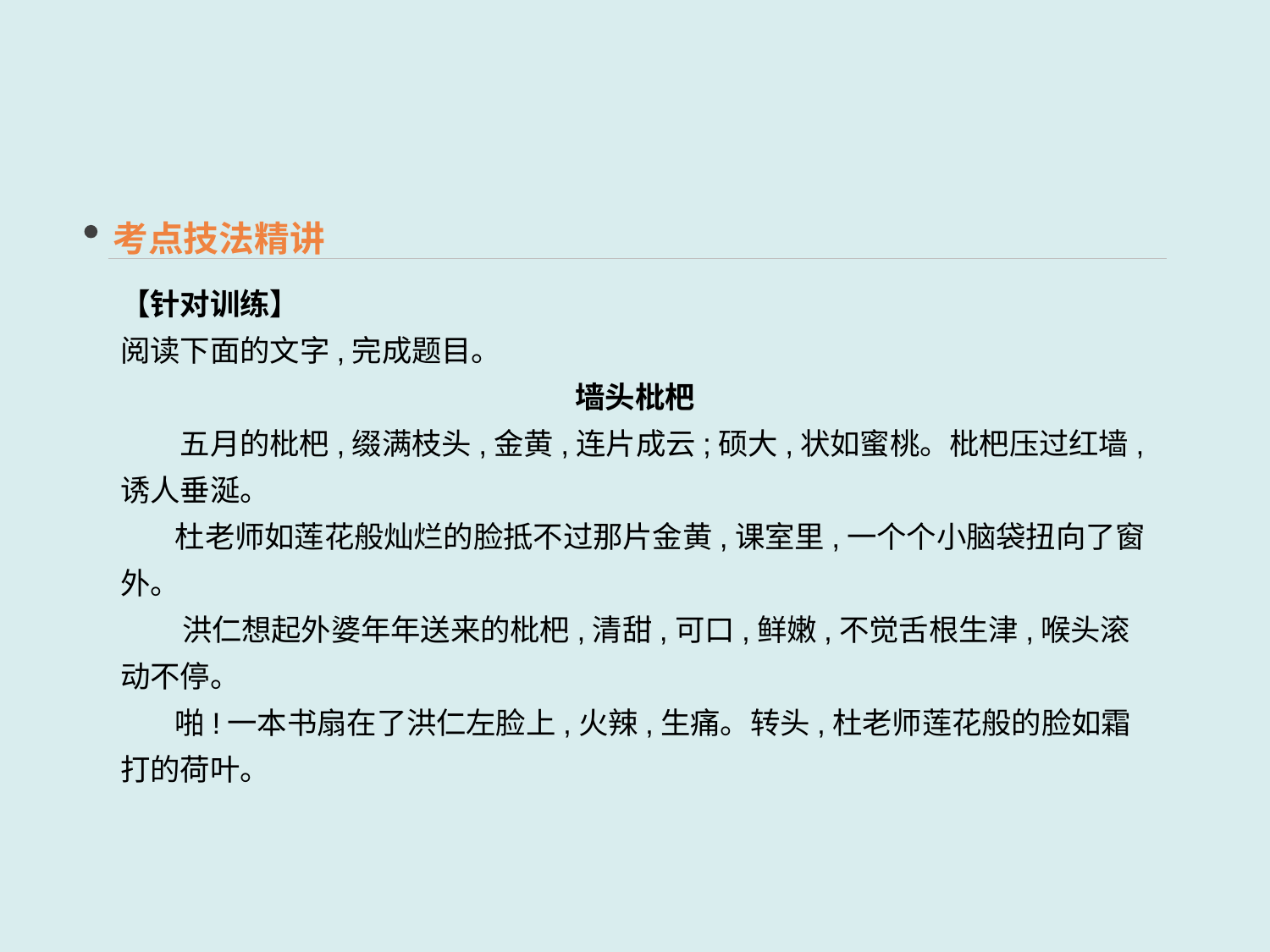

考点技法精讲

【针对训练】
阅读下面的文字,完成题目。
墙头枇杷
　　五月的枇杷,缀满枝头,金黄,连片成云;硕大,状如蜜桃。枇杷压过红墙,诱人垂涎。
       杜老师如莲花般灿烂的脸抵不过那片金黄,课室里,一个个小脑袋扭向了窗外。
        洪仁想起外婆年年送来的枇杷,清甜,可口,鲜嫩,不觉舌根生津,喉头滚动不停。
       啪!一本书扇在了洪仁左脸上,火辣,生痛。转头,杜老师莲花般的脸如霜打的荷叶。